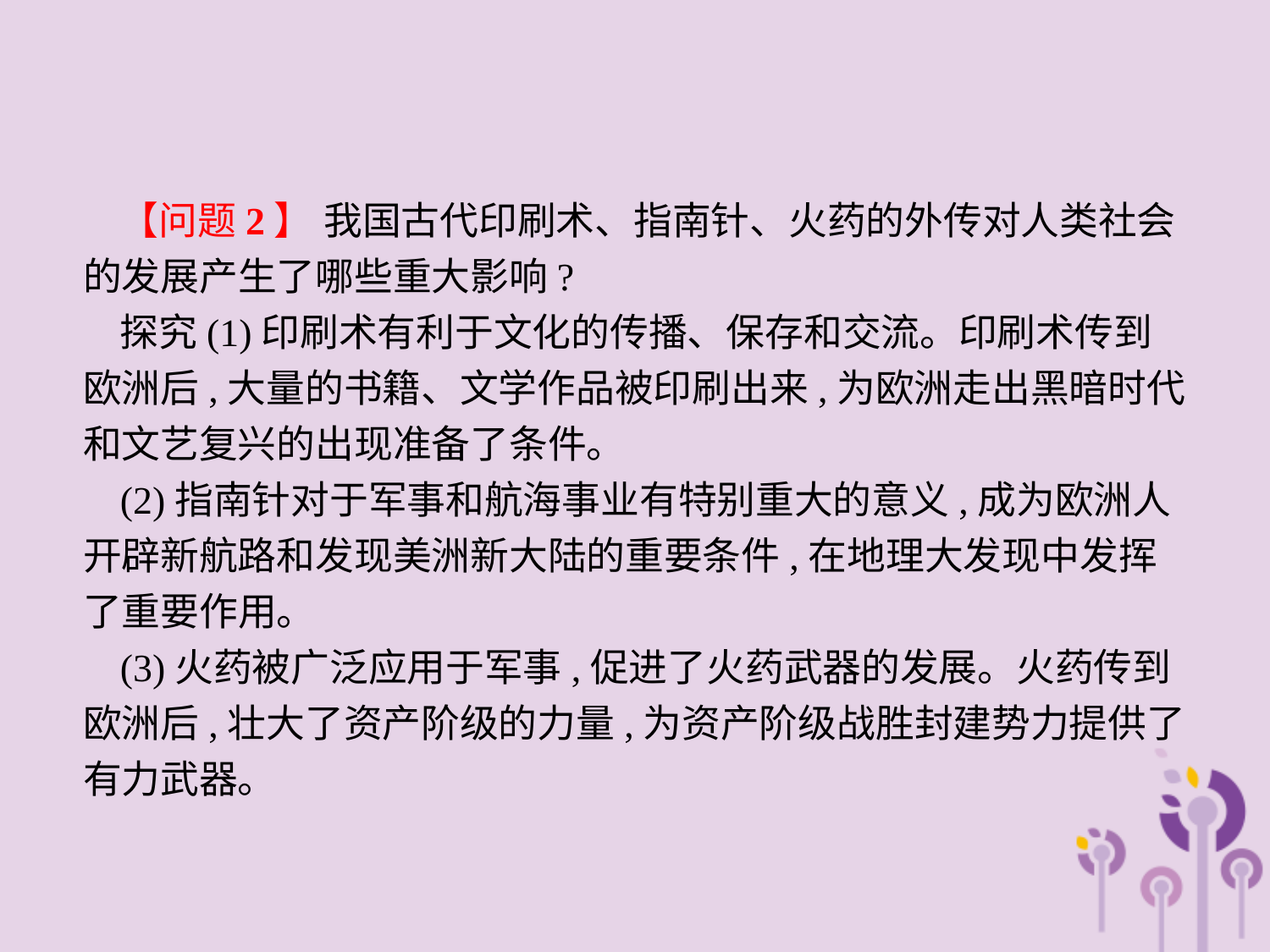

【问题2】 我国古代印刷术、指南针、火药的外传对人类社会的发展产生了哪些重大影响?
探究(1)印刷术有利于文化的传播、保存和交流。印刷术传到欧洲后,大量的书籍、文学作品被印刷出来,为欧洲走出黑暗时代和文艺复兴的出现准备了条件。
(2)指南针对于军事和航海事业有特别重大的意义,成为欧洲人开辟新航路和发现美洲新大陆的重要条件,在地理大发现中发挥了重要作用。
(3)火药被广泛应用于军事,促进了火药武器的发展。火药传到欧洲后,壮大了资产阶级的力量,为资产阶级战胜封建势力提供了有力武器。